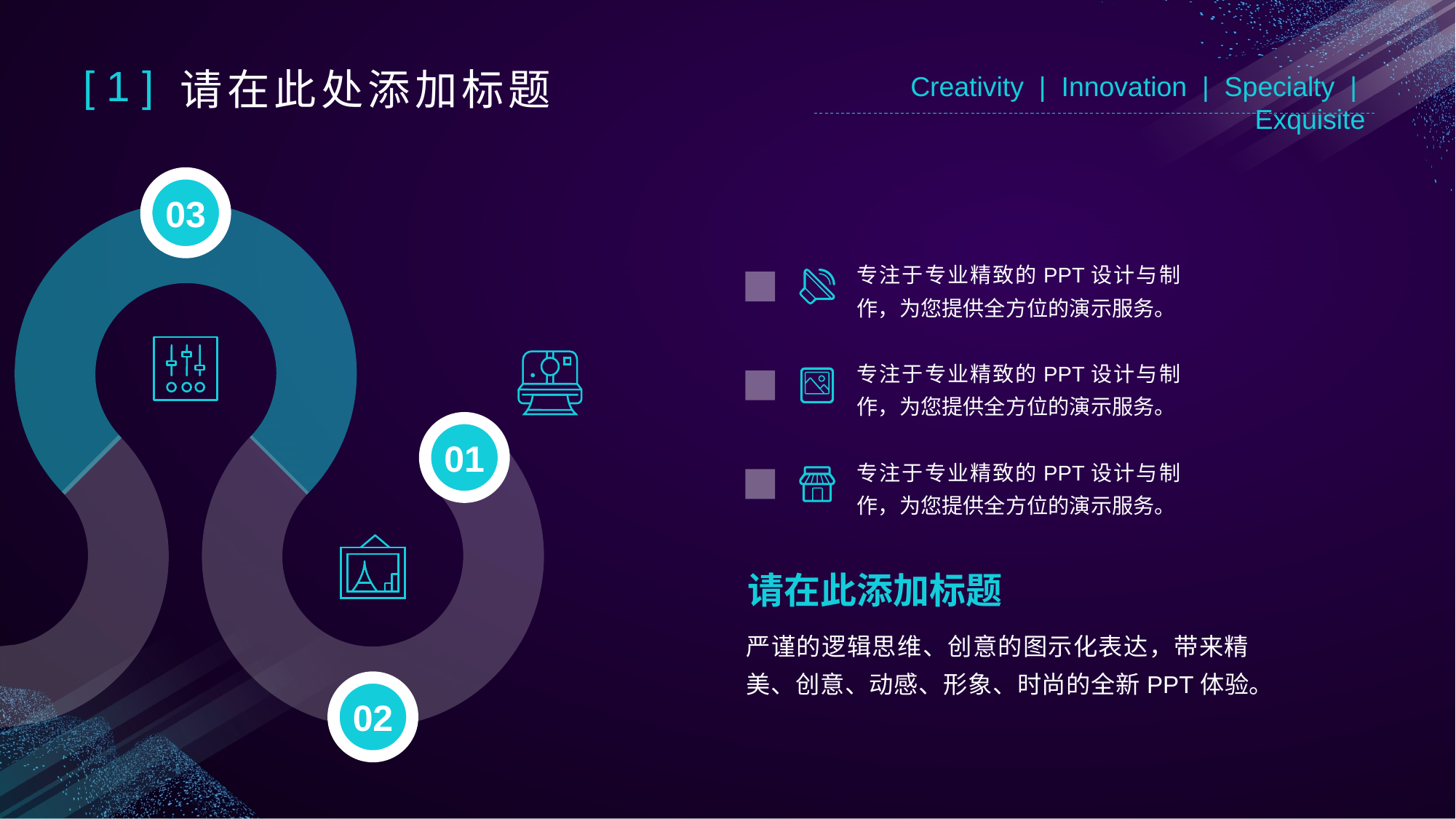

[ 1 ]
请在此处添加标题
Creativity  |  Innovation  |  Specialty  |  Exquisite
03

01

02
专注于专业精致的PPT设计与制作，为您提供全方位的演示服务。

专注于专业精致的PPT设计与制作，为您提供全方位的演示服务。

专注于专业精致的PPT设计与制作，为您提供全方位的演示服务。

请在此添加标题
严谨的逻辑思维、创意的图示化表达，带来精美、创意、动感、形象、时尚的全新PPT体验。